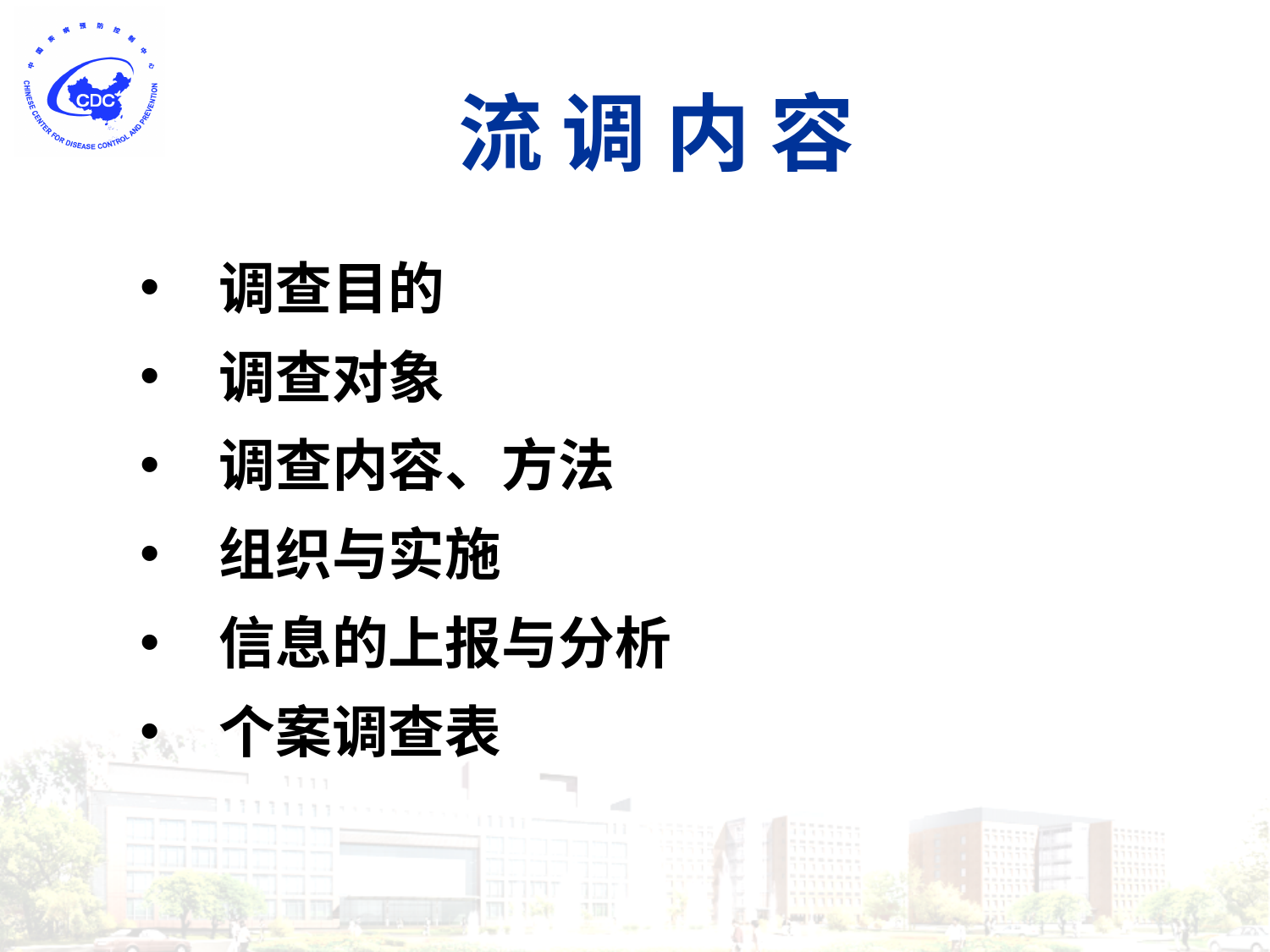

# 流 调 内 容
调查目的
调查对象
调查内容、方法
组织与实施
信息的上报与分析
个案调查表